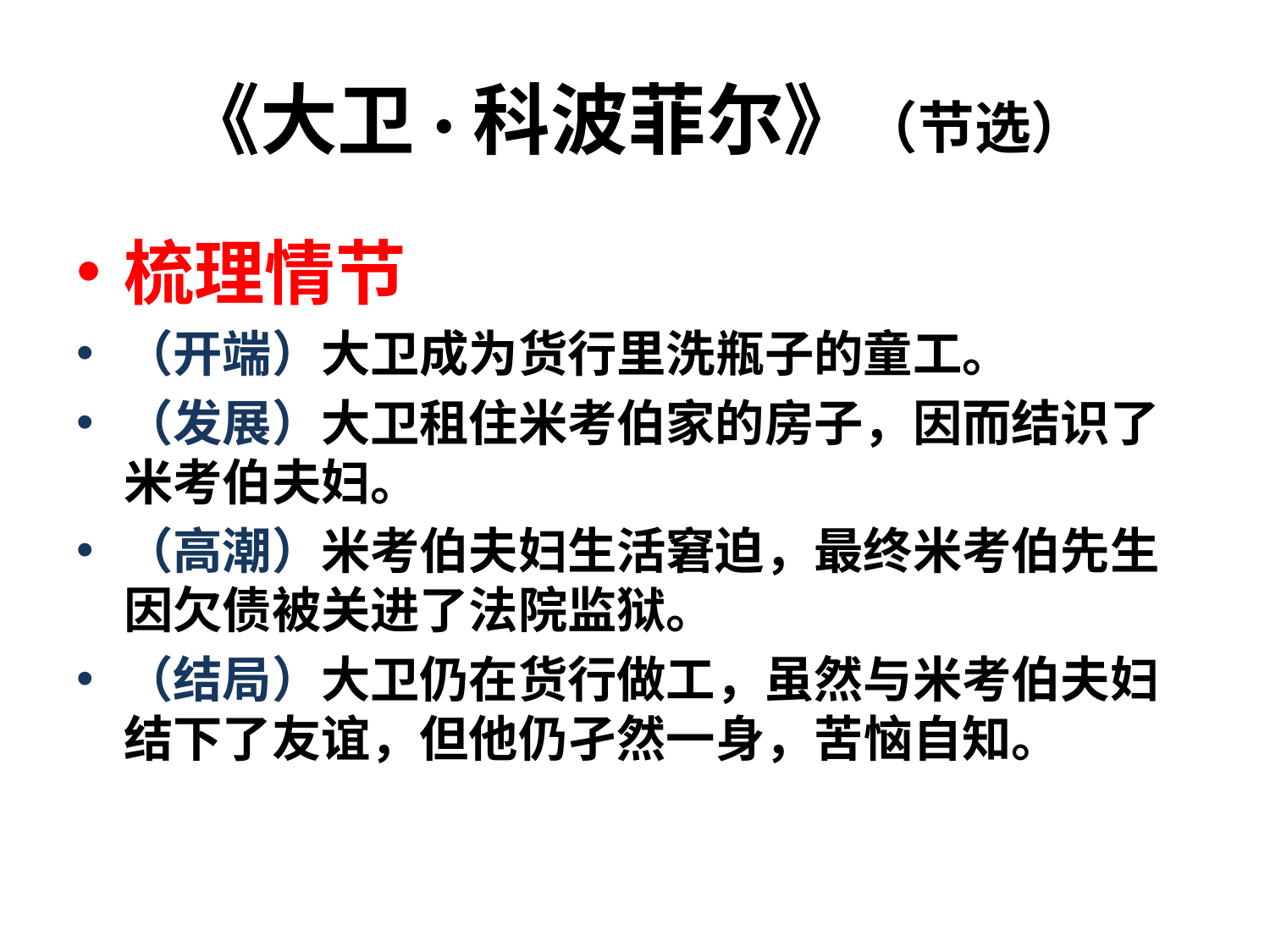

# 《大卫·科波菲尔》（节选）
梳理情节
（开端）大卫成为货行里洗瓶子的童工。
（发展）大卫租住米考伯家的房子，因而结识了米考伯夫妇。
（高潮）米考伯夫妇生活窘迫，最终米考伯先生因欠债被关进了法院监狱。
（结局）大卫仍在货行做工，虽然与米考伯夫妇结下了友谊，但他仍孑然一身，苦恼自知。